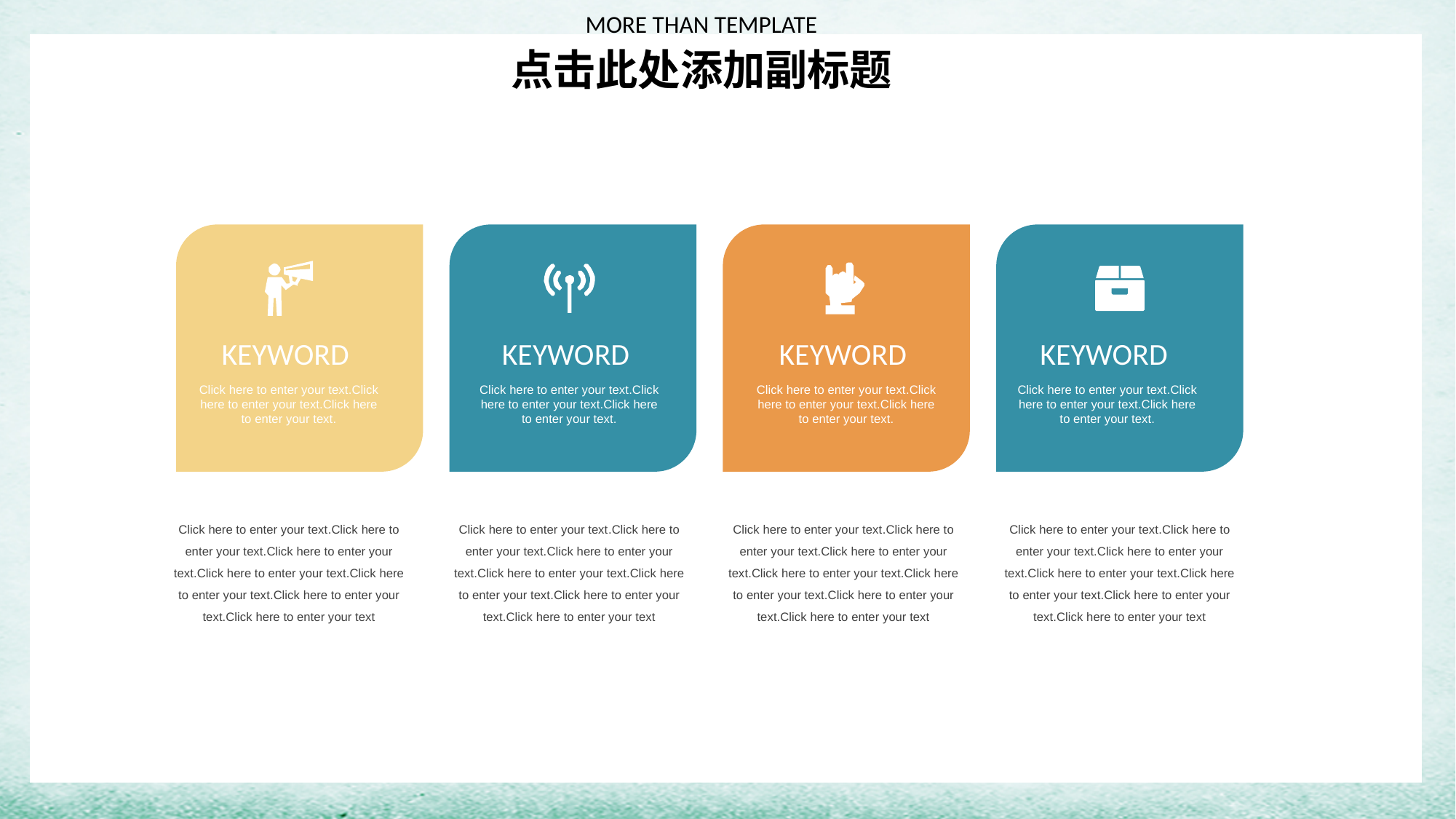

MORE THAN TEMPLATE
点击此处添加副标题

KEYWORD
KEYWORD
KEYWORD
KEYWORD
Click here to enter your text.Click here to enter your text.Click here to enter your text.
Click here to enter your text.Click here to enter your text.Click here to enter your text.
Click here to enter your text.Click here to enter your text.Click here to enter your text.
Click here to enter your text.Click here to enter your text.Click here to enter your text.
Click here to enter your text.Click here to enter your text.Click here to enter your text.Click here to enter your text.Click here to enter your text.Click here to enter your text.Click here to enter your text
Click here to enter your text.Click here to enter your text.Click here to enter your text.Click here to enter your text.Click here to enter your text.Click here to enter your text.Click here to enter your text
Click here to enter your text.Click here to enter your text.Click here to enter your text.Click here to enter your text.Click here to enter your text.Click here to enter your text.Click here to enter your text
Click here to enter your text.Click here to enter your text.Click here to enter your text.Click here to enter your text.Click here to enter your text.Click here to enter your text.Click here to enter your text